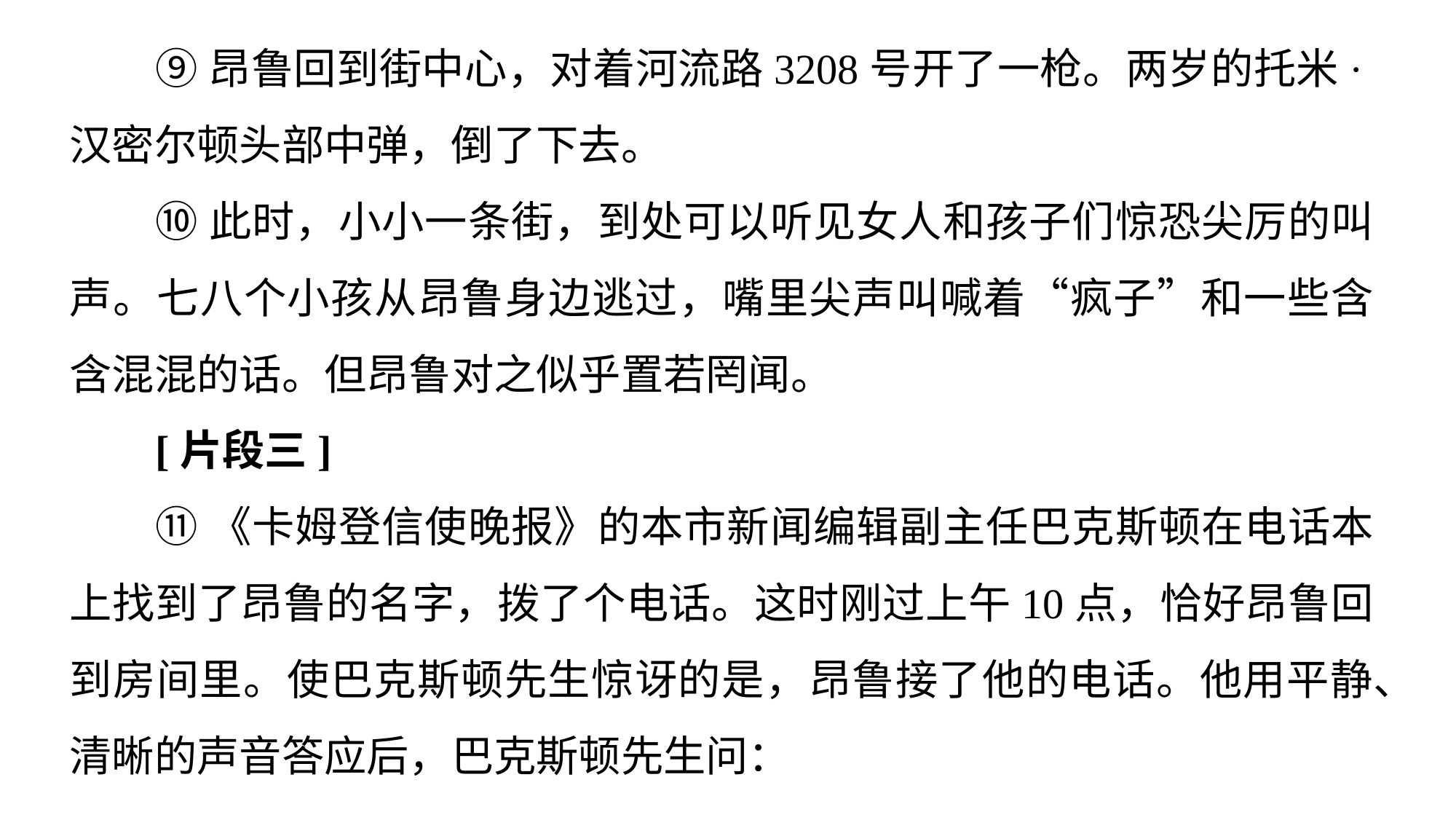

⑨昂鲁回到街中心，对着河流路3208号开了一枪。两岁的托米·汉密尔顿头部中弹，倒了下去。
⑩此时，小小一条街，到处可以听见女人和孩子们惊恐尖厉的叫声。七八个小孩从昂鲁身边逃过，嘴里尖声叫喊着“疯子”和一些含含混混的话。但昂鲁对之似乎置若罔闻。
[片段三]
⑪《卡姆登信使晚报》的本市新闻编辑副主任巴克斯顿在电话本上找到了昂鲁的名字，拨了个电话。这时刚过上午10点，恰好昂鲁回到房间里。使巴克斯顿先生惊讶的是，昂鲁接了他的电话。他用平静、清晰的声音答应后，巴克斯顿先生问：